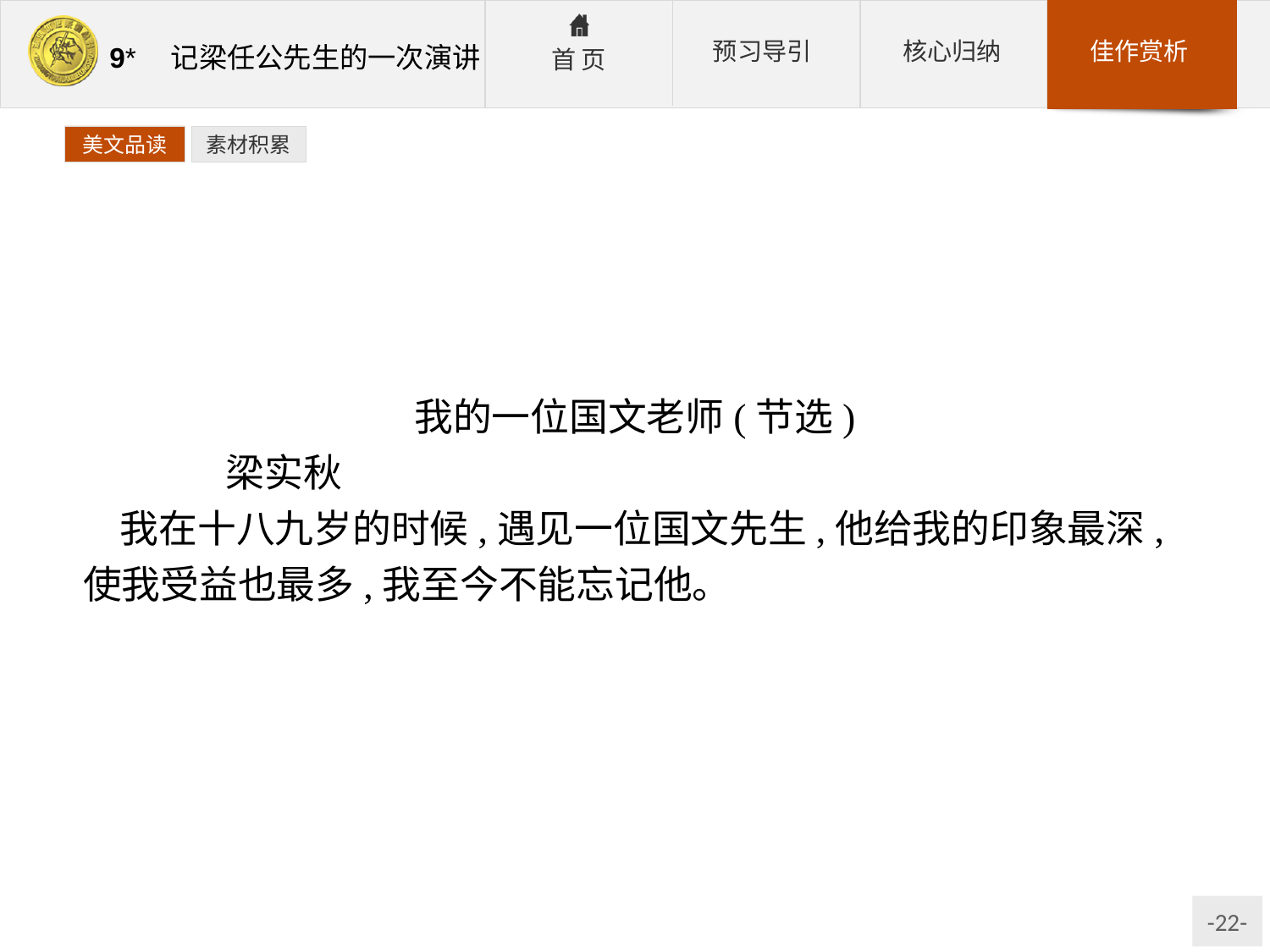

美文品读
素材积累
我的一位国文老师(节选)
	梁实秋
我在十八九岁的时候,遇见一位国文先生,他给我的印象最深,使我受益也最多,我至今不能忘记他。